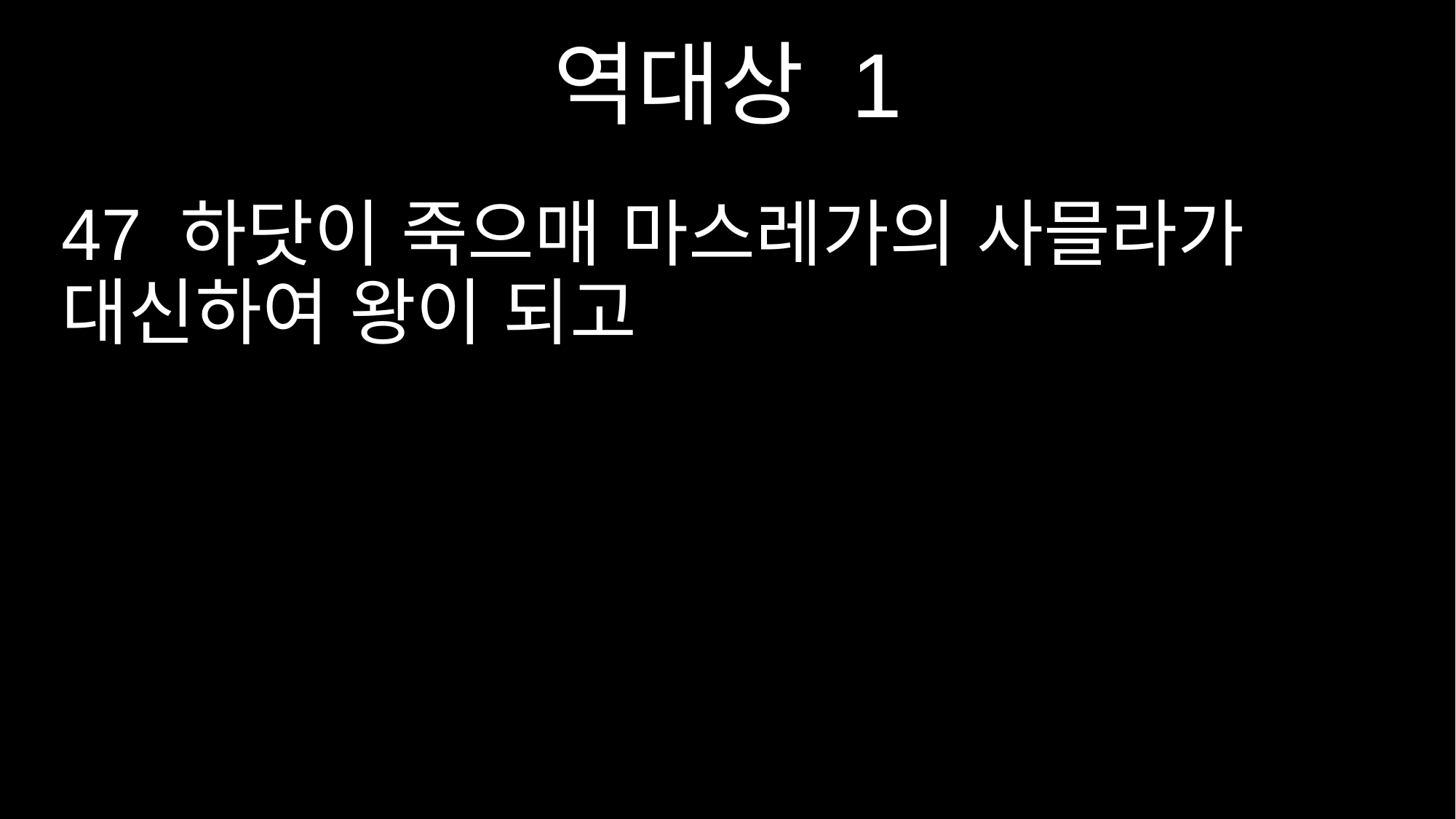

역대상 1
47 하닷이 죽으매 마스레가의 사믈라가 대신하여 왕이 되고